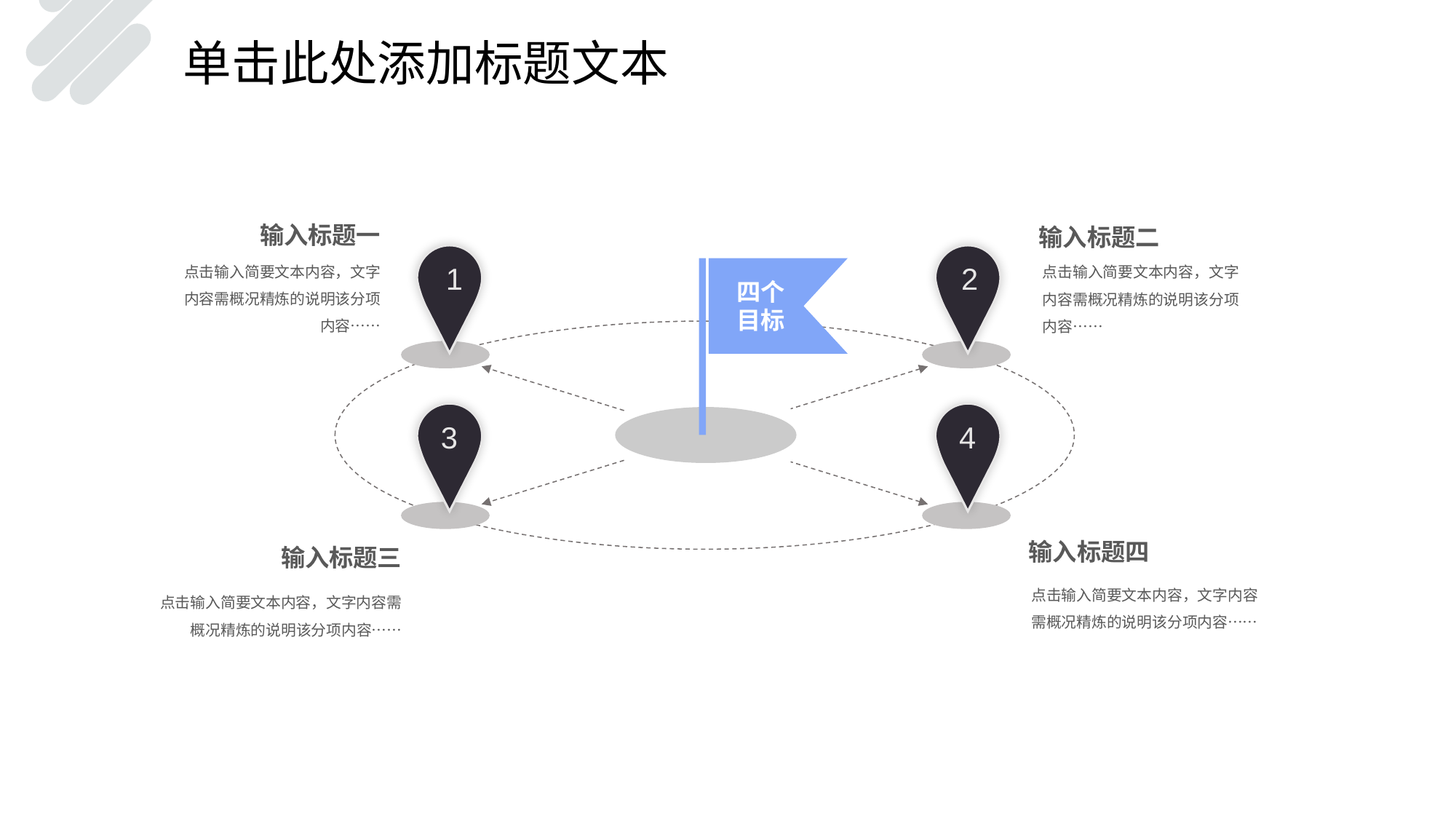

单击此处添加标题文本
输入标题一
点击输入简要文本内容，文字内容需概况精炼的说明该分项内容……

输入标题二
点击输入简要文本内容，文字内容需概况精炼的说明该分项内容……

1

2

四个目标

3

4

输入标题四
点击输入简要文本内容，文字内容需概况精炼的说明该分项内容……

输入标题三
点击输入简要文本内容，文字内容需概况精炼的说明该分项内容……